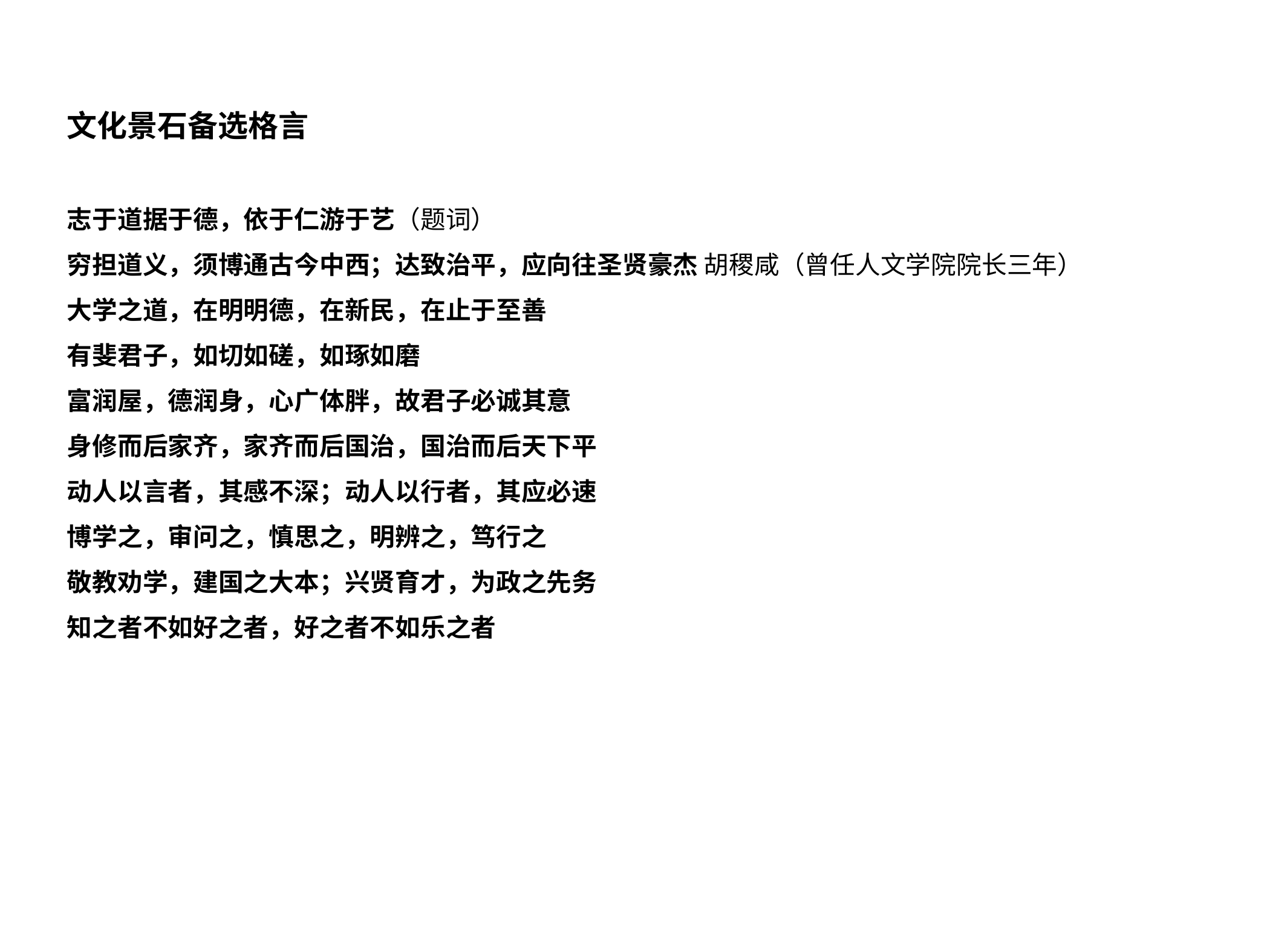

文化景石备选格言

志于道据于德，依于仁游于艺（题词）
穷担道义，须博通古今中西；达致治平，应向往圣贤豪杰 胡稷咸（曾任人文学院院长三年）
大学之道，在明明德，在新民，在止于至善
有斐君子，如切如磋，如琢如磨
富润屋，德润身，心广体胖，故君子必诚其意
身修而后家齐，家齐而后国治，国治而后天下平
动人以言者，其感不深；动人以行者，其应必速
博学之，审问之，慎思之，明辨之，笃行之
敬教劝学，建国之大本；兴贤育才，为政之先务
知之者不如好之者，好之者不如乐之者